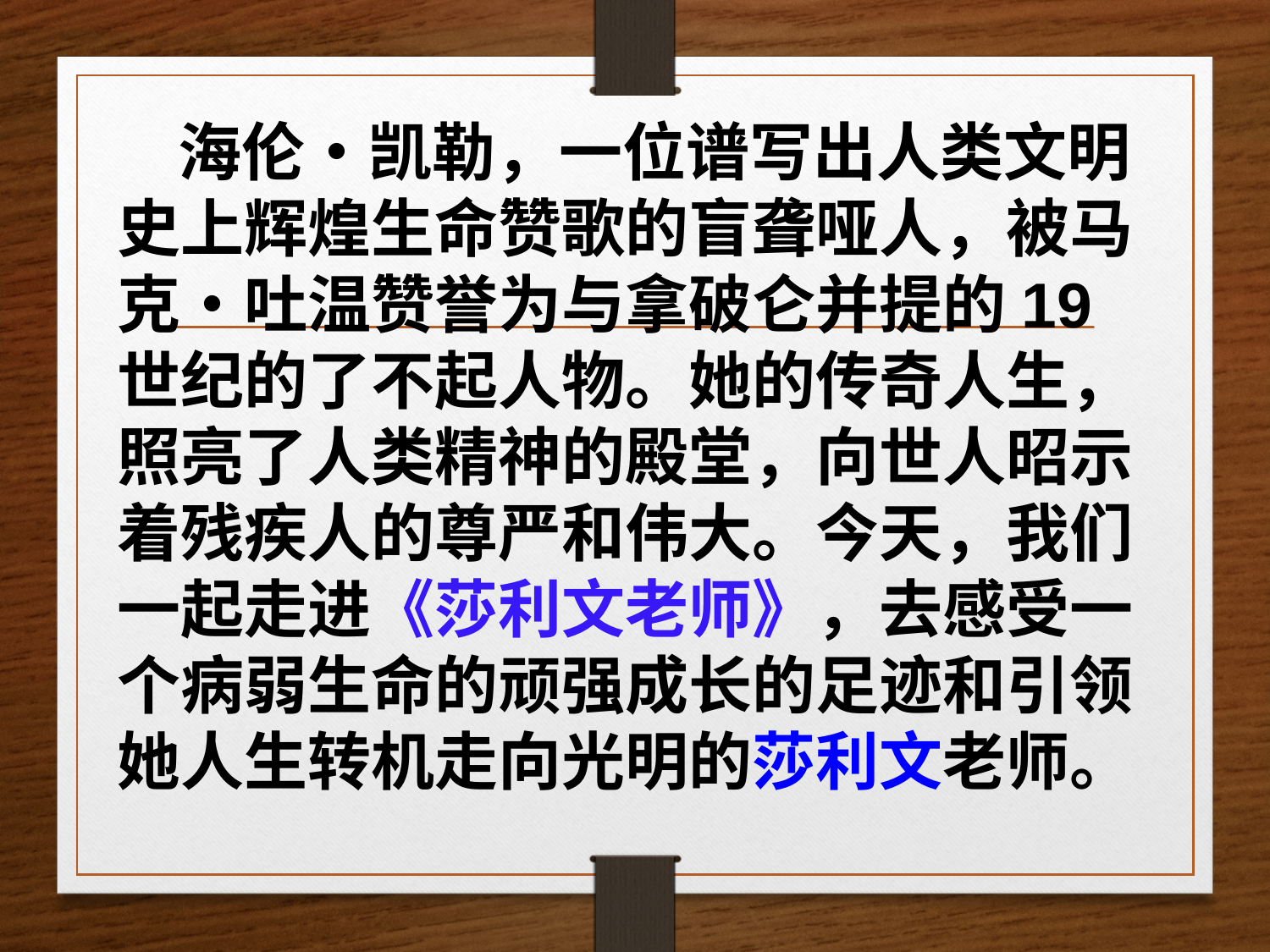

海伦•凯勒，一位谱写出人类文明史上辉煌生命赞歌的盲聋哑人，被马克•吐温赞誉为与拿破仑并提的19世纪的了不起人物。她的传奇人生，照亮了人类精神的殿堂，向世人昭示着残疾人的尊严和伟大。今天，我们一起走进《莎利文老师》，去感受一个病弱生命的顽强成长的足迹和引领她人生转机走向光明的莎利文老师。